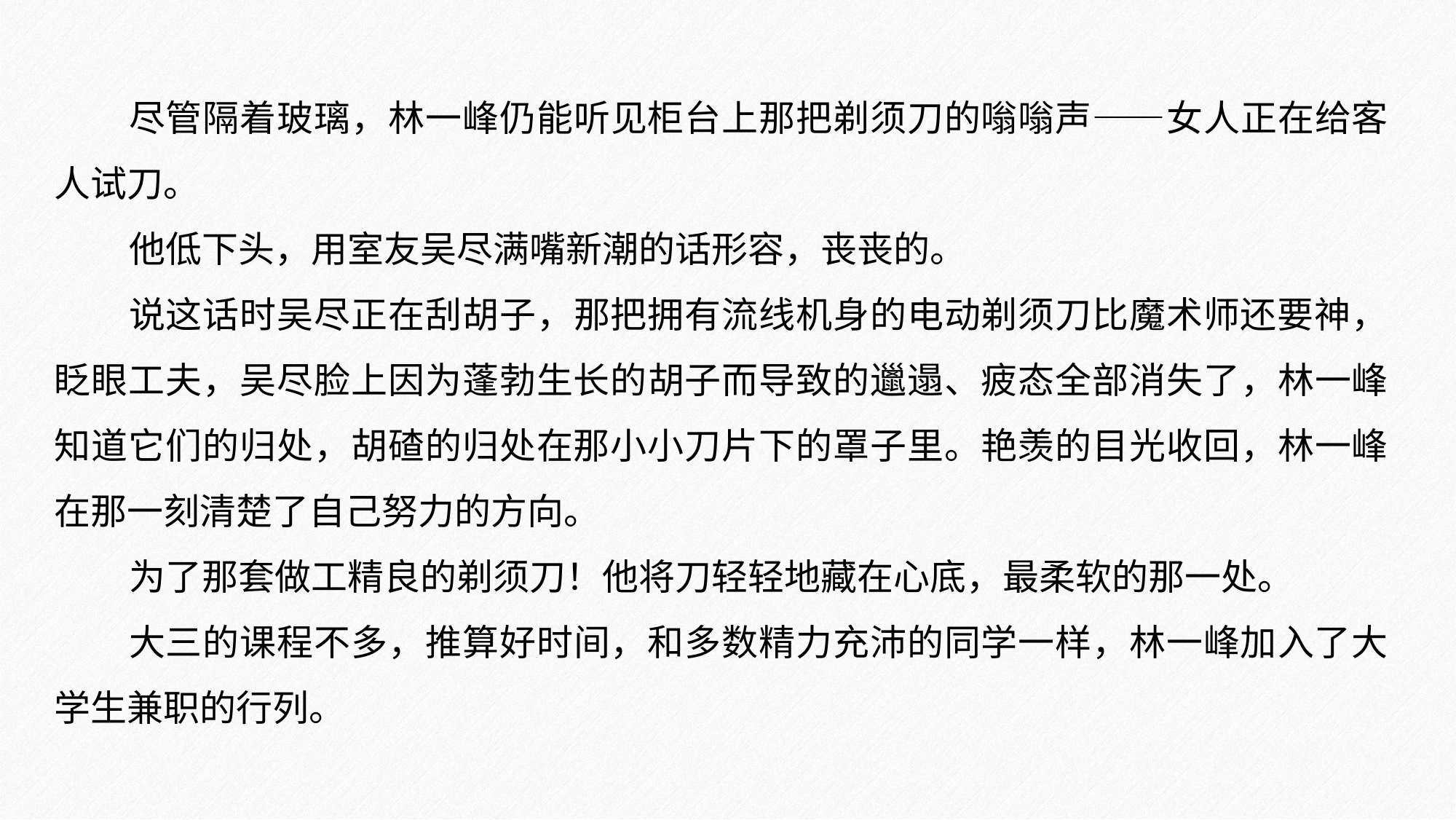

尽管隔着玻璃，林一峰仍能听见柜台上那把剃须刀的嗡嗡声——女人正在给客人试刀。
他低下头，用室友吴尽满嘴新潮的话形容，丧丧的。
说这话时吴尽正在刮胡子，那把拥有流线机身的电动剃须刀比魔术师还要神，眨眼工夫，吴尽脸上因为蓬勃生长的胡子而导致的邋遢、疲态全部消失了，林一峰知道它们的归处，胡碴的归处在那小小刀片下的罩子里。艳羡的目光收回，林一峰在那一刻清楚了自己努力的方向。
为了那套做工精良的剃须刀！他将刀轻轻地藏在心底，最柔软的那一处。
大三的课程不多，推算好时间，和多数精力充沛的同学一样，林一峰加入了大学生兼职的行列。